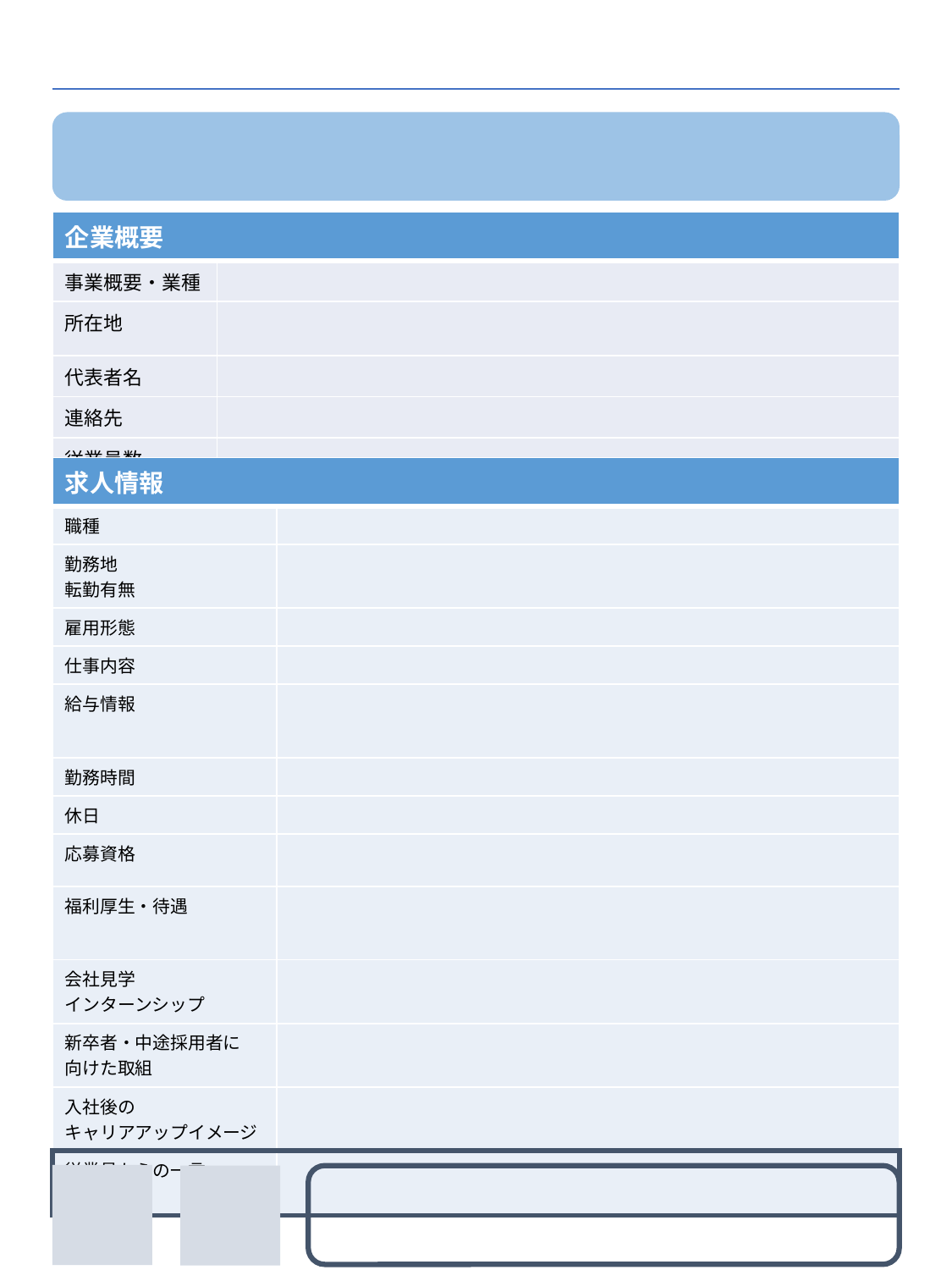

!
#
事業概要・業種
※　以下のうち、あてはまるものを、
ご記入ください（複数回答可）。
・農業，林業
・漁業
・鉱業，採石業，砂利採取業
・建設業
・製造業
・電気・ガス・熱供給・水道業
・情報通信業
・運輸業，郵便業
・卸売業，小売業
・金融業，保険業
・不動産業，物品賃貸業
・学術研究，専門・技術サービス業
・宿泊業，飲食サービス業
・生活関連サービス業，娯楽業
・教育，学習支援業
・医療，福祉
・複合サービス事業
・サービス業（他に分類されないもの）
・公務（他に分類されるものを除く）
・分類不能の産業
※データをお送りいただく際のご注意

提出する際は、必ずこちらの
PowerPointデータ 及び PDFの2つを、
送信してください。
作成方法については、作成要領をご参照ください。

| 企業概要 |  |
| --- | --- |
| 事業概要・業種 |  |
| 所在地 |  |
| 代表者名 |  |
| 連絡先 |  |
| 従業員数 |  |
| 求人情報 |  |
| --- | --- |
| 職種 |  |
| 勤務地 転勤有無 |  |
| 雇用形態 |  |
| 仕事内容 |  |
| 給与情報 |  |
| 勤務時間 |  |
| 休日 |  |
| 応募資格 |  |
| 福利厚生・待遇 |  |
| 会社見学 インターンシップ |  |
| 新卒者・中途採用者に 向けた取組 |  |
| 入社後の キャリアアップイメージ |  |
| 従業員からの一言 （PR等） |  |
※以下を満たす場合は、メールをお送りいただく際に、メール本文に直接入力し、お示しください。

・移住支援金対象企業（令和6年8月時点）

・県ひなた創生のための奨学金返還支援事業認定企業（令和5年度・令和6年度）

・国、県からの各種認定状況
（回答例：202〇年〇月くるみん認定、202〇年〇月プラチナえるぼし認定）

!
職種
※　以下のうち、あてはまるものを、
ご記入ください（複数回答可）。
・ 営業
・ ものづくり・技術
・ 事務
・ 金融・不動産
・ IT・WEB
・ 医療・福祉
・ 農業
・ 交通
・ 接客
※　上記にあてはまるものがなければ、自由に記入してください。